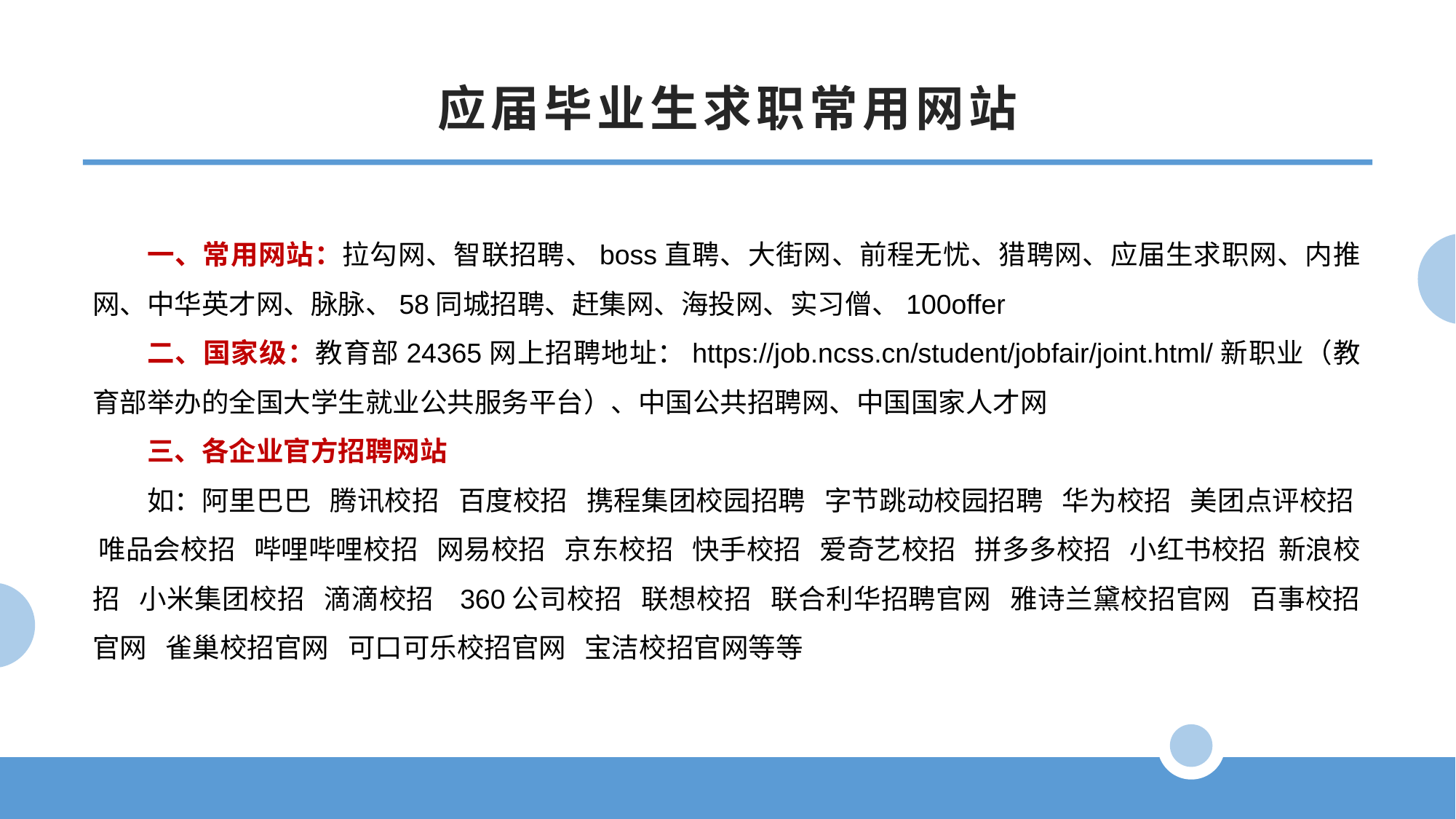

应届毕业生求职常用网站

一、常用网站：拉勾网、智联招聘、boss直聘、大街网、前程无忧、猎聘网、应届生求职网、内推网、中华英才网、脉脉、58同城招聘、赶集网、海投网、实习僧、100offer
二、国家级：教育部24365网上招聘地址：https://job.ncss.cn/student/jobfair/joint.html/新职业（教育部举办的全国大学生就业公共服务平台）、中国公共招聘网、中国国家人才网
三、各企业官方招聘网站
如：阿里巴巴   腾讯校招   百度校招   携程集团校园招聘   字节跳动校园招聘   华为校招   美团点评校招   唯品会校招   哔哩哔哩校招   网易校招   京东校招   快手校招   爱奇艺校招   拼多多校招   小红书校招  新浪校招   小米集团校招   滴滴校招   360公司校招   联想校招   联合利华招聘官网   雅诗兰黛校招官网   百事校招官网   雀巢校招官网   可口可乐校招官网   宝洁校招官网等等